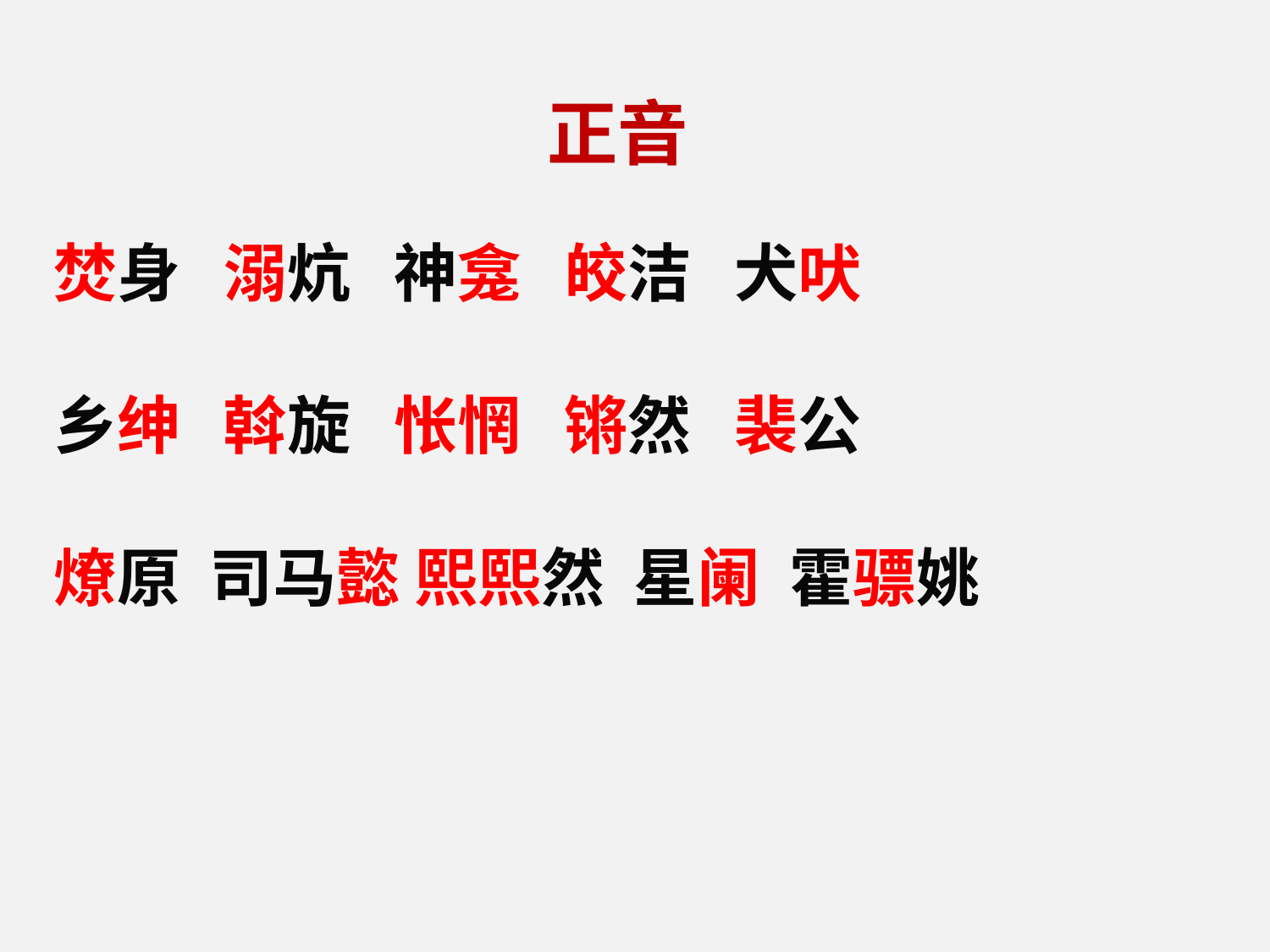

正音
焚身   溺炕   神龛   皎洁   犬吠

乡绅   斡旋   怅惘   锵然   裴公

燎原  司马懿 熙熙然  星阑  霍骠姚